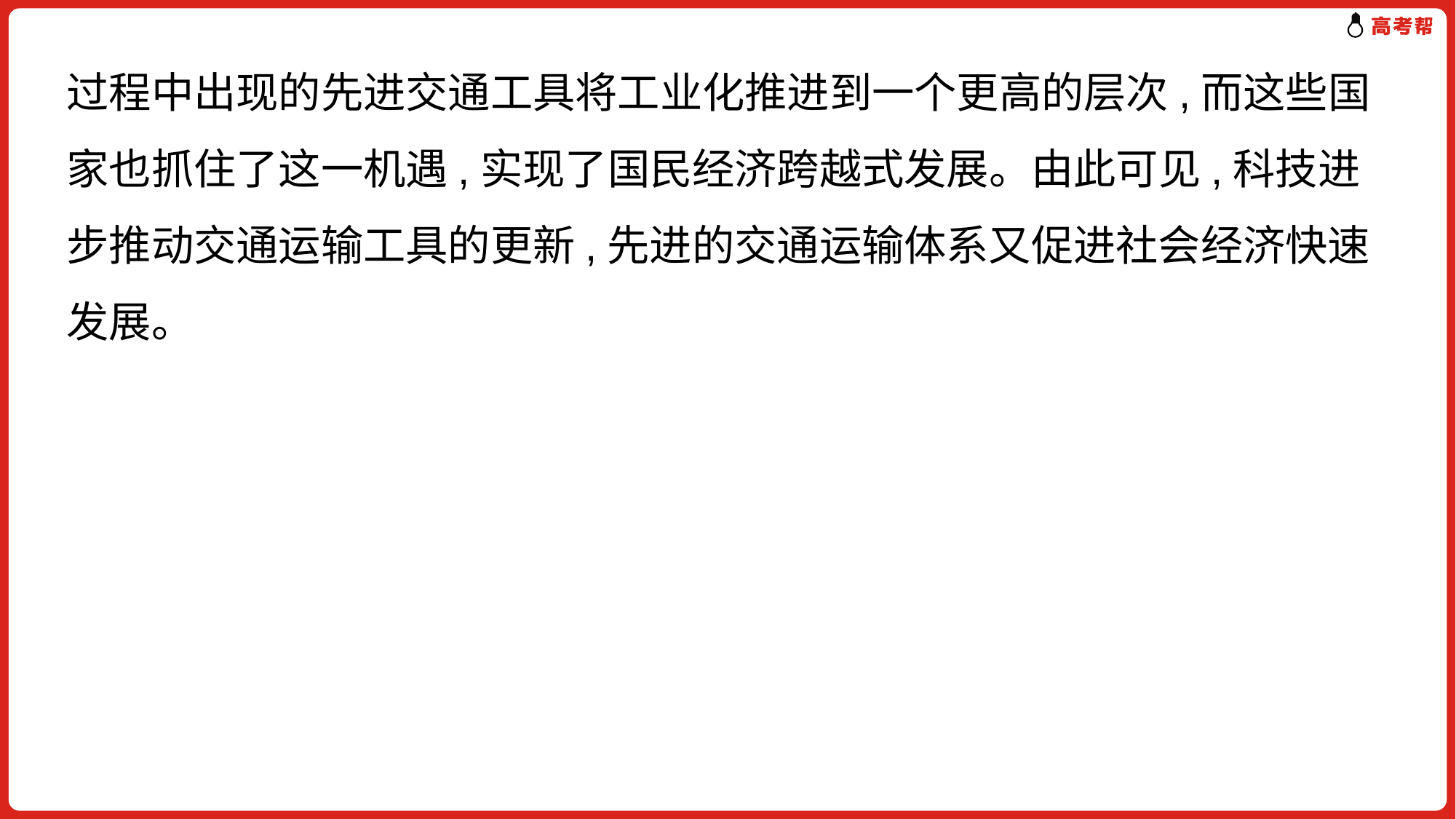

过程中出现的先进交通工具将工业化推进到一个更高的层次,而这些国家也抓住了这一机遇,实现了国民经济跨越式发展。由此可见,科技进步推动交通运输工具的更新,先进的交通运输体系又促进社会经济快速发展。